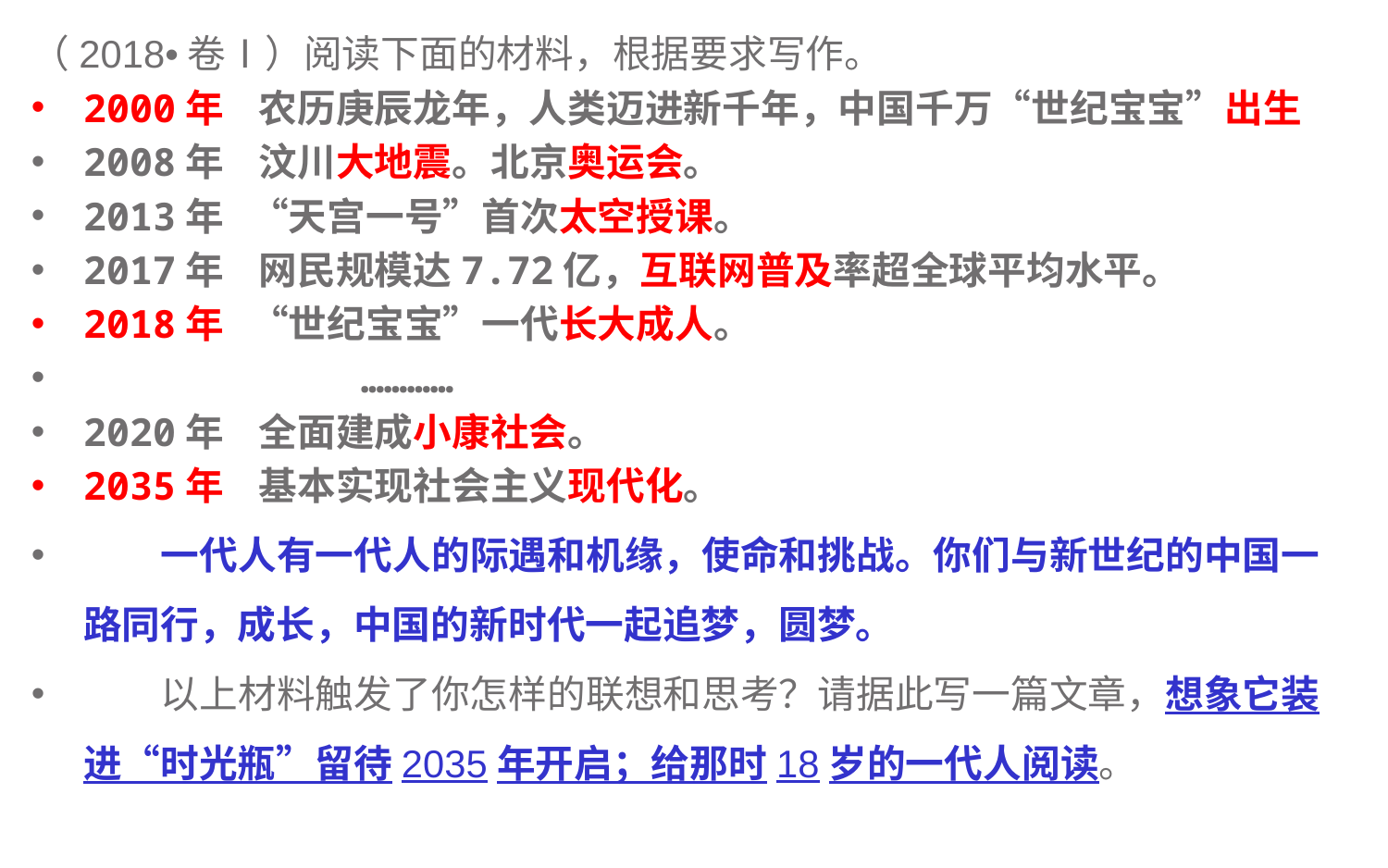

（2018•卷Ⅰ）阅读下面的材料，根据要求写作。
2000年    农历庚辰龙年，人类迈进新千年，中国千万“世纪宝宝”出生
2008年    汶川大地震。北京奥运会。
2013年   “天宫一号”首次太空授课。
2017年    网民规模达7.72亿，互联网普及率超全球平均水平。
2018年   “世纪宝宝”一代长大成人。
            …………
2020年    全面建成小康社会。
2035年    基本实现社会主义现代化。
        一代人有一代人的际遇和机缘，使命和挑战。你们与新世纪的中国一路同行，成长，中国的新时代一起追梦，圆梦。
        以上材料触发了你怎样的联想和思考？请据此写一篇文章，想象它装进“时光瓶”留待2035年开启；给那时18岁的一代人阅读。